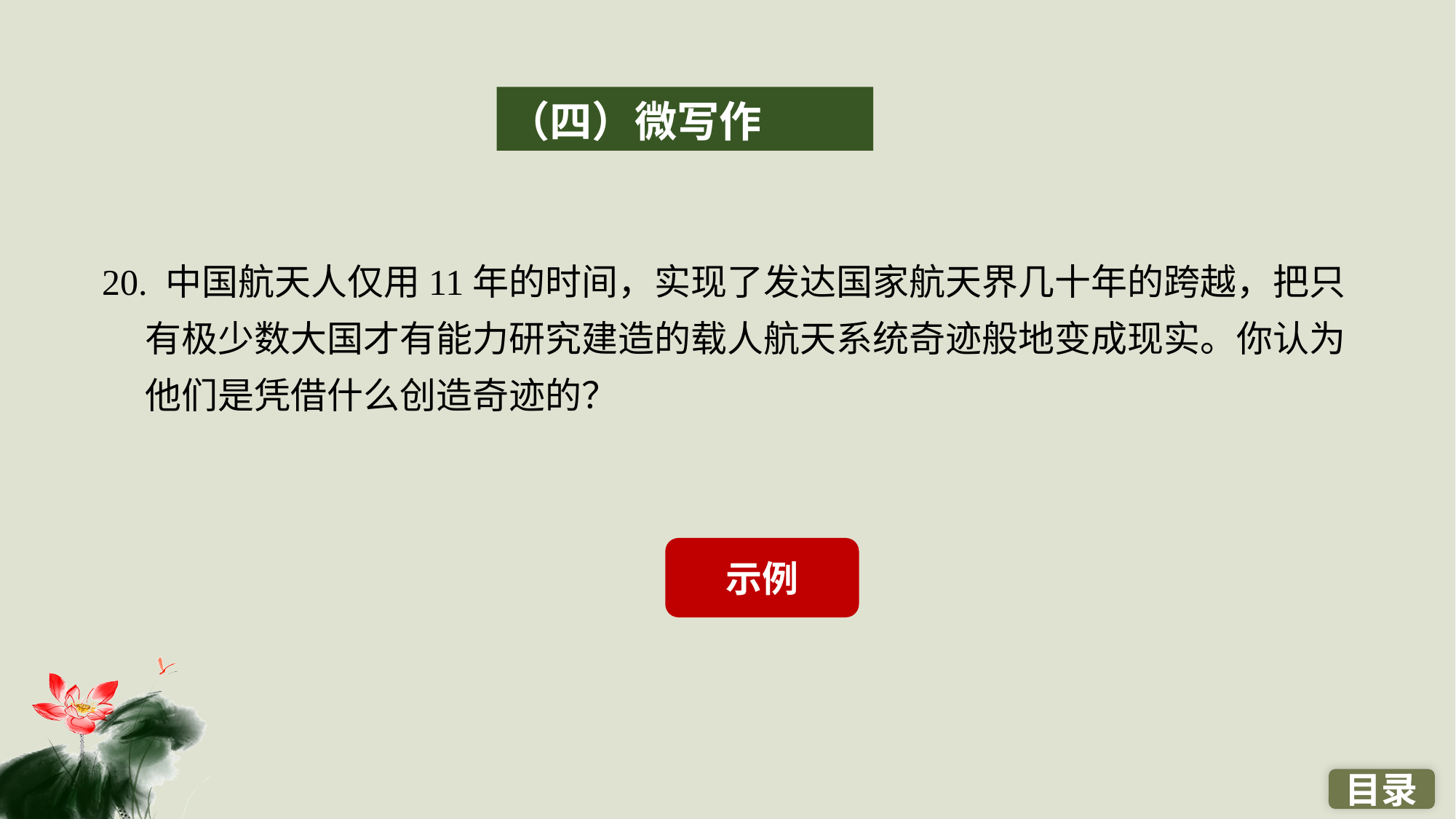

（四）微写作
20. 中国航天人仅用11年的时间，实现了发达国家航天界几十年的跨越，把只有极少数大国才有能力研究建造的载人航天系统奇迹般地变成现实。你认为他们是凭借什么创造奇迹的？
示例